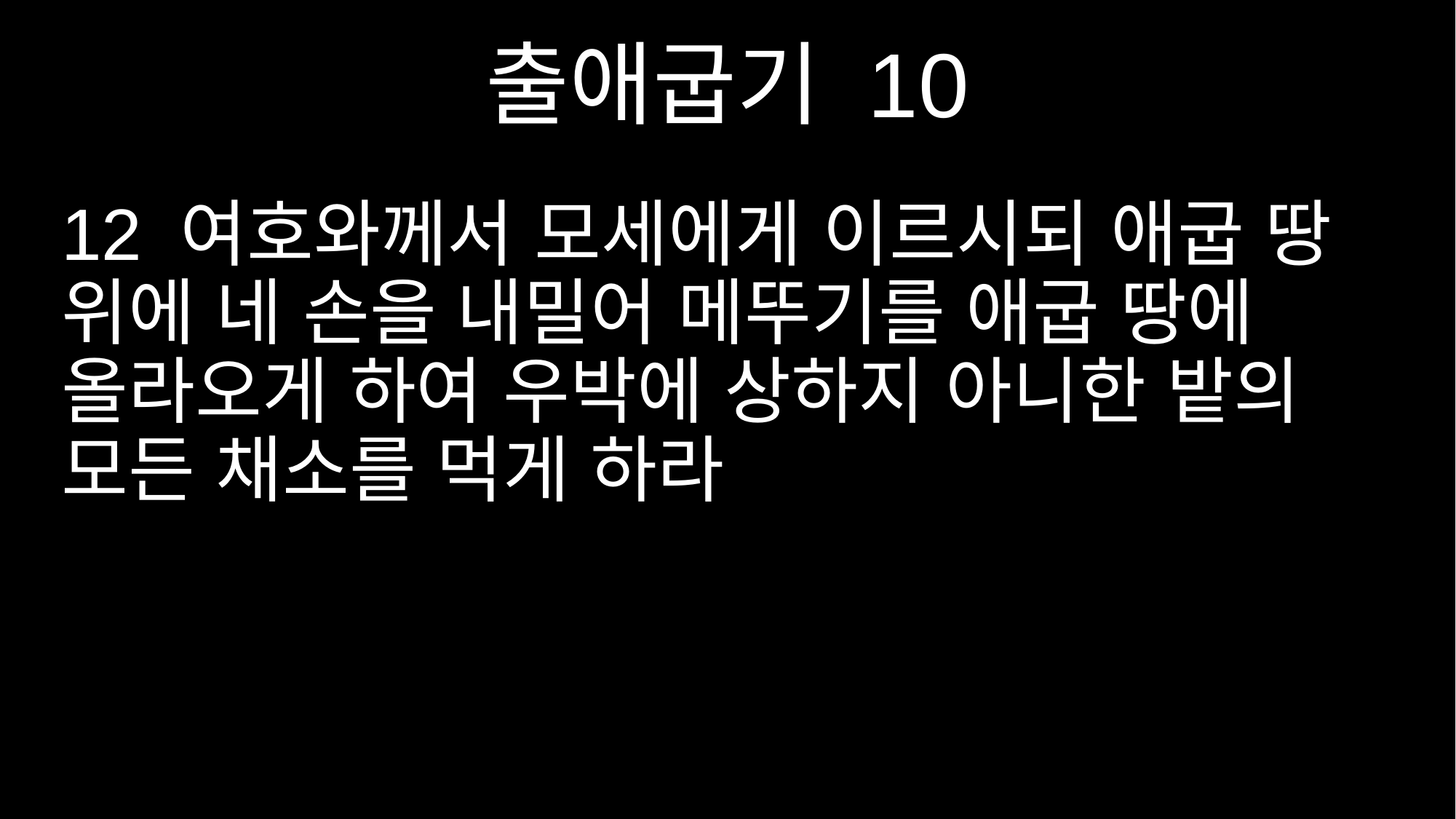

출애굽기 10
12 여호와께서 모세에게 이르시되 애굽 땅 위에 네 손을 내밀어 메뚜기를 애굽 땅에 올라오게 하여 우박에 상하지 아니한 밭의 모든 채소를 먹게 하라